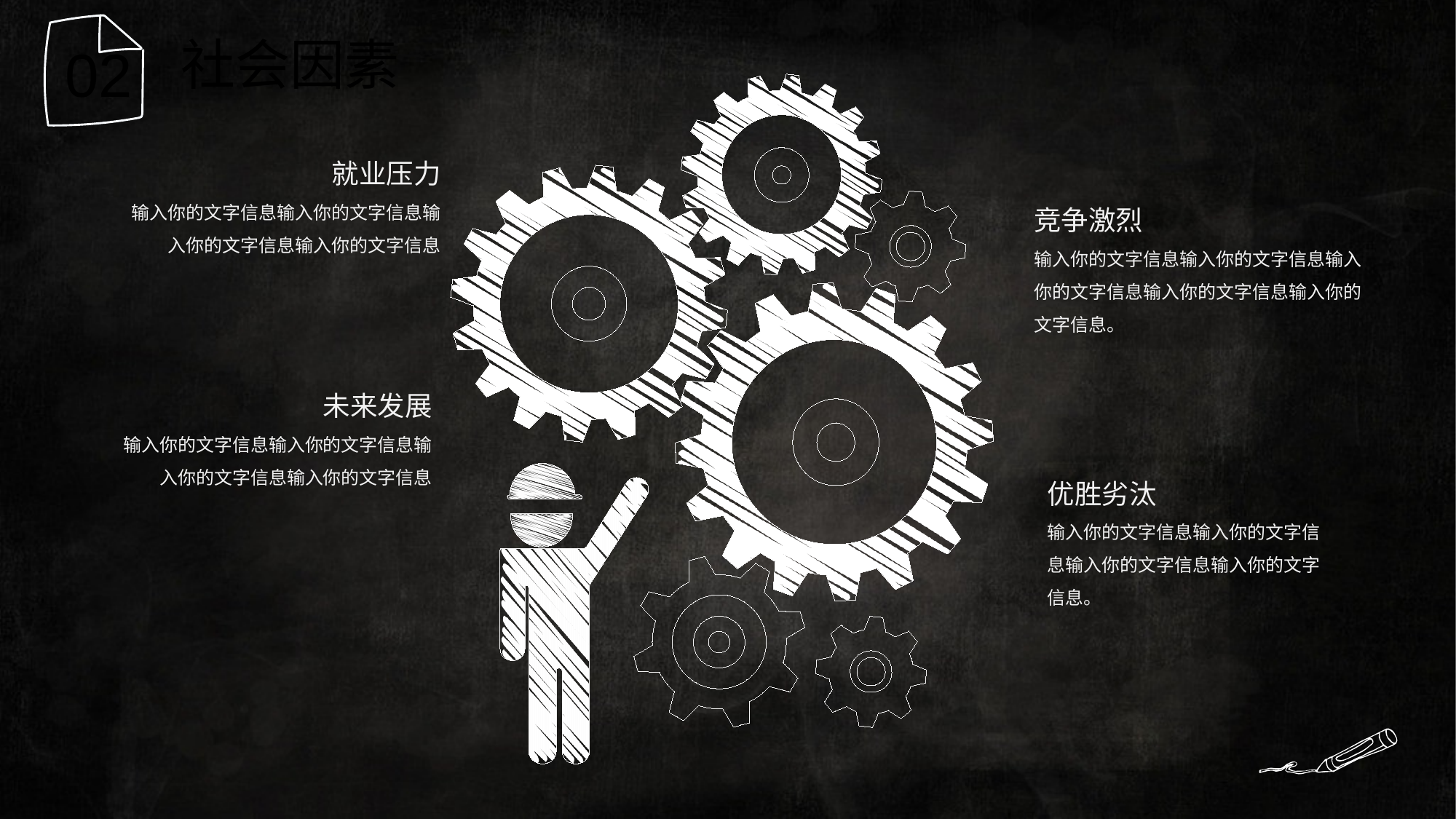

社会因素
02

就业压力

输入你的文字信息输入你的文字信息输入你的文字信息输入你的文字信息

竞争激烈
输入你的文字信息输入你的文字信息输入你的文字信息输入你的文字信息输入你的文字信息。

未来发展

输入你的文字信息输入你的文字信息输入你的文字信息输入你的文字信息

优胜劣汰

输入你的文字信息输入你的文字信息输入你的文字信息输入你的文字信息。